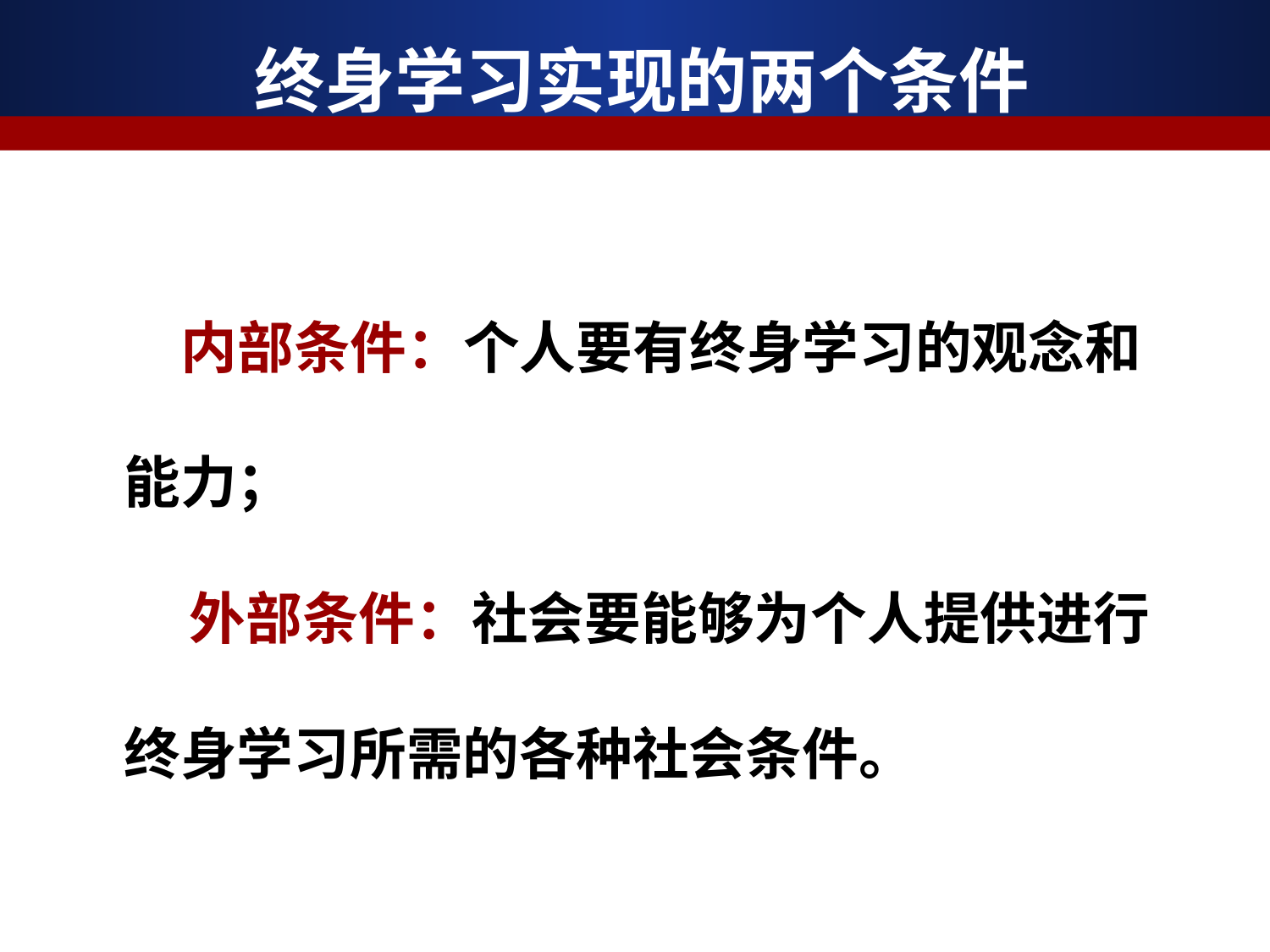

# 终身学习实现的两个条件
    内部条件：个人要有终身学习的观念和能力；
    外部条件：社会要能够为个人提供进行终身学习所需的各种社会条件。